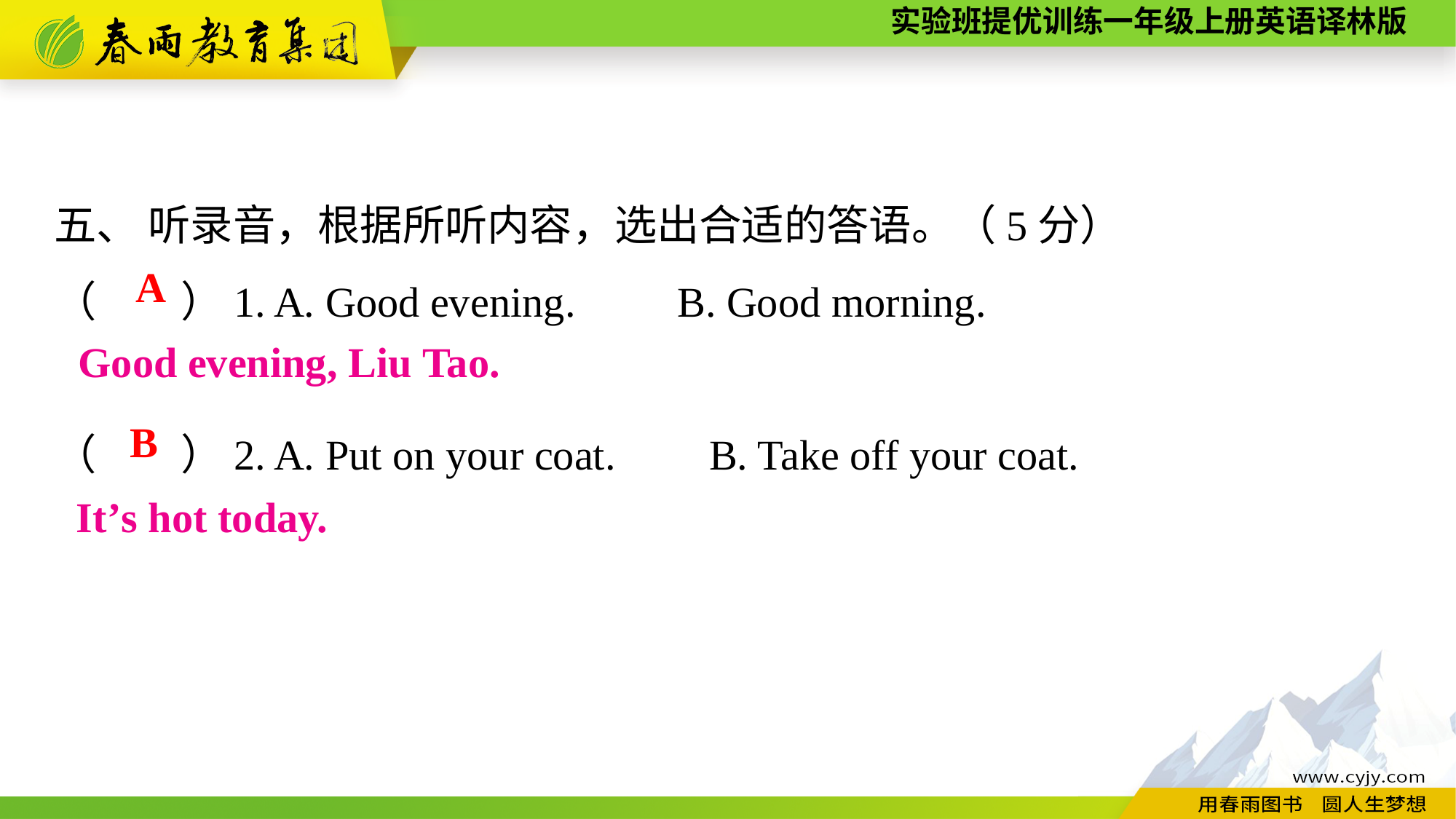

五、 听录音，根据所听内容，选出合适的答语。（5分）
（　　）1. A. Good evening. 　   B. Good morning.

（　　）2. A. Put on your coat. 	B. Take off your coat.
A
Good evening, Liu Tao.
B
It’s hot today.